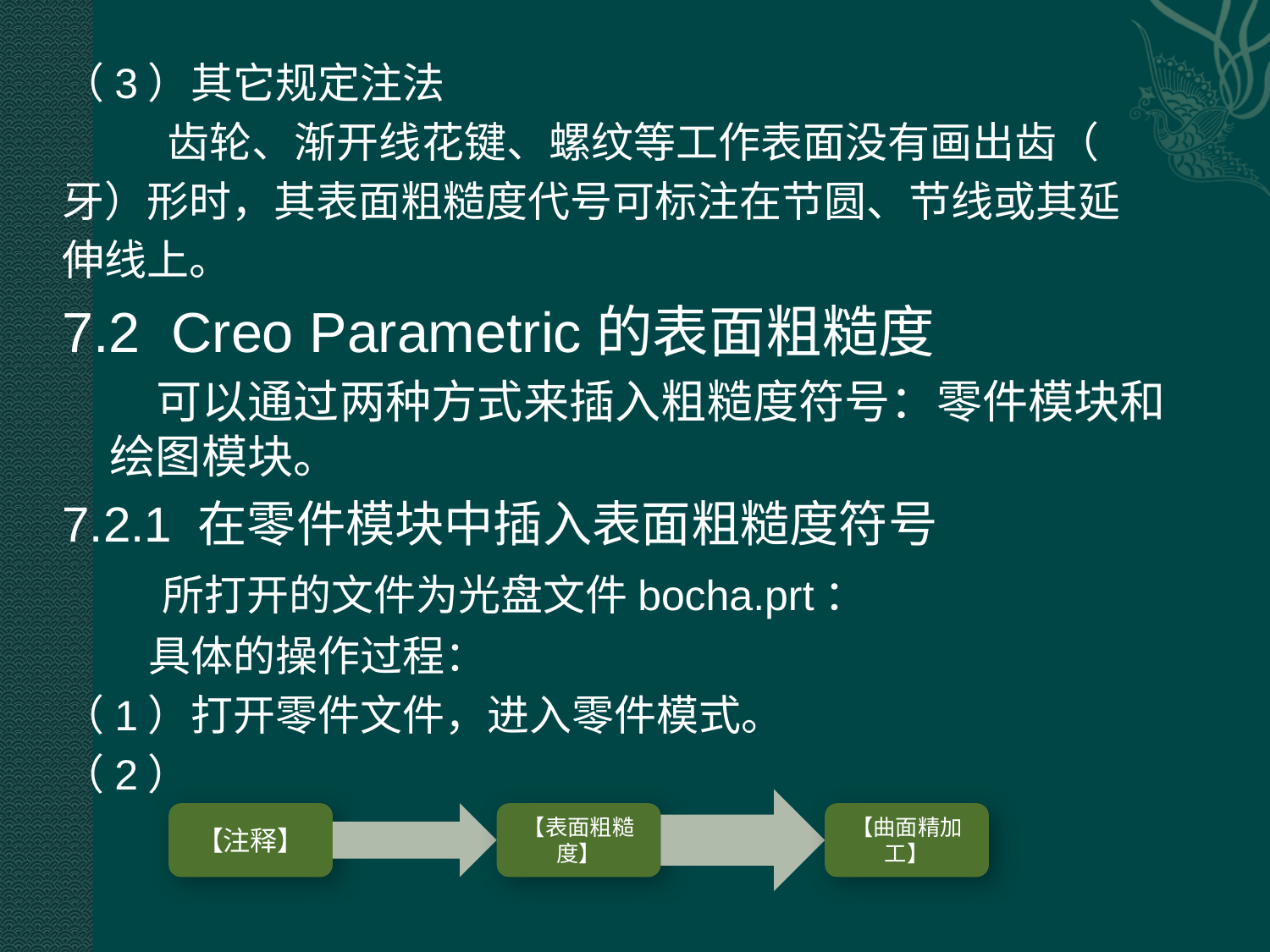

（3）其它规定注法
          齿轮、渐开线花键、螺纹等工作表面没有画出齿（
牙）形时，其表面粗糙度代号可标注在节圆、节线或其延
伸线上。
7.2  Creo Parametric的表面粗糙度
        可以通过两种方式来插入粗糙度符号：零件模块和绘图模块。
7.2.1 在零件模块中插入表面粗糙度符号
        所打开的文件为光盘文件bocha.prt：
        具体的操作过程：
（1）打开零件文件，进入零件模式。
（2）

【注释】
【表面粗糙度】
【曲面精加工】